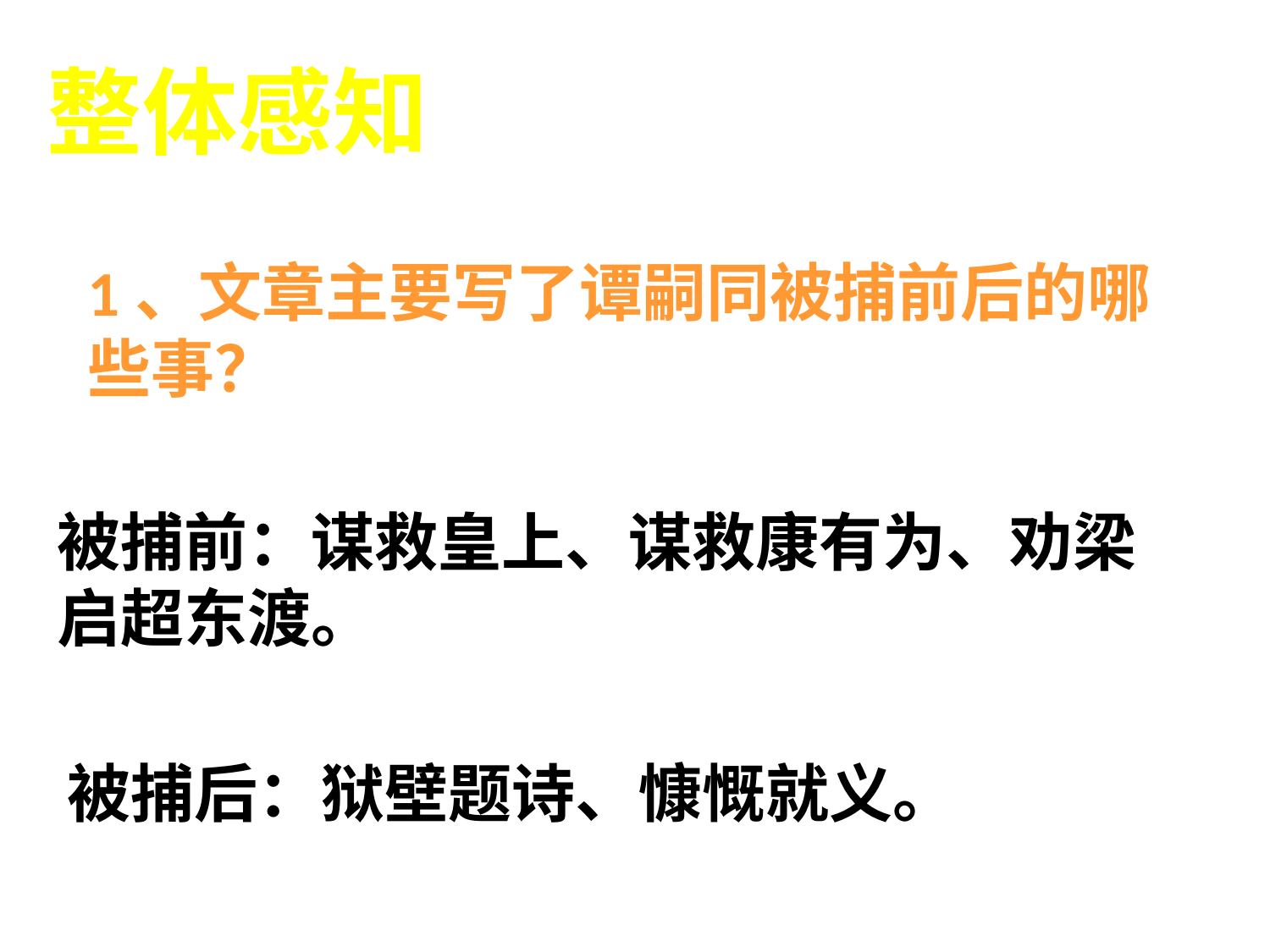

整体感知
1、文章主要写了谭嗣同被捕前后的哪些事？
被捕前：谋救皇上、谋救康有为、劝梁启超东渡。
被捕后：狱壁题诗、慷慨就义。